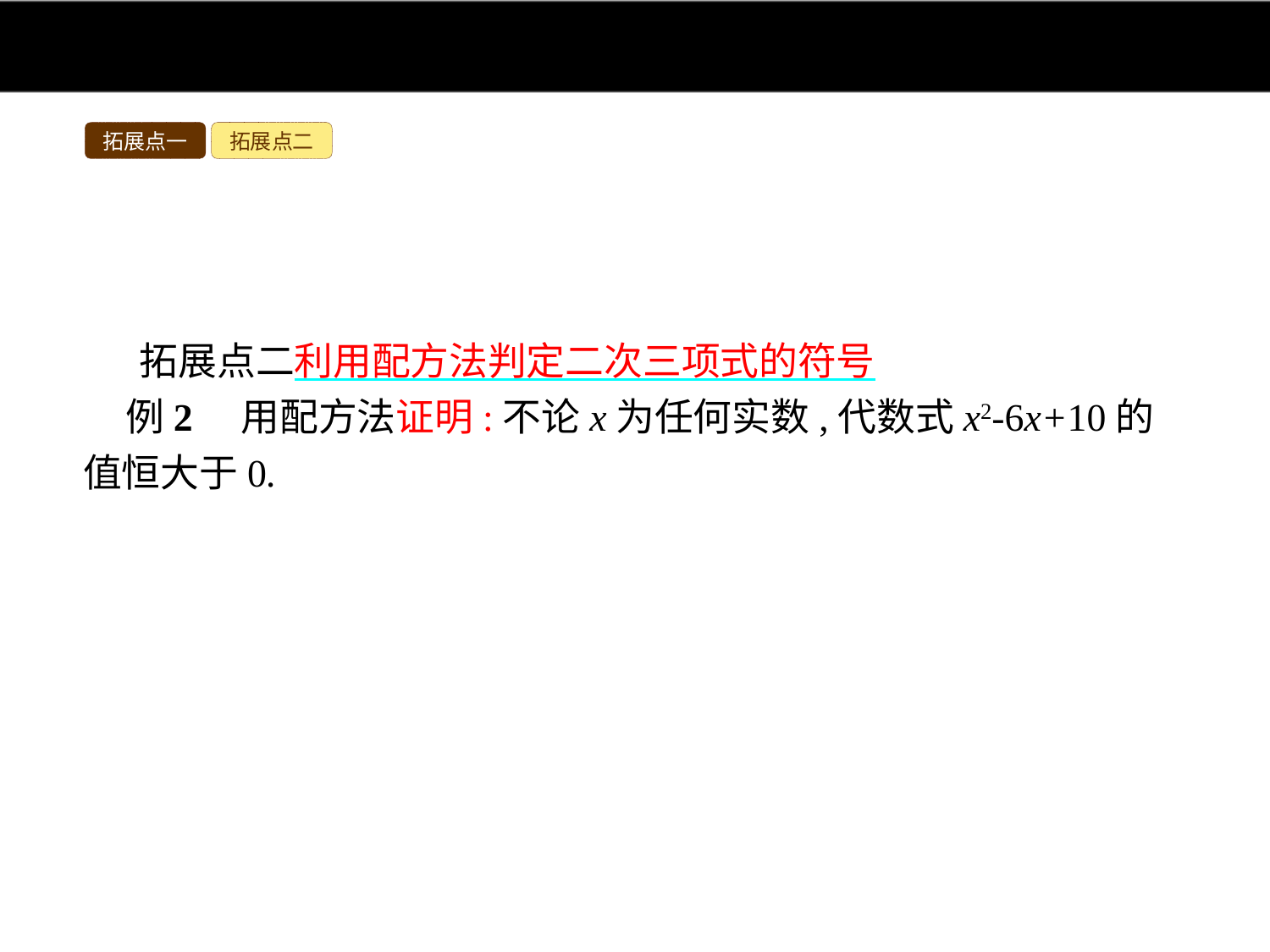

拓展点一
拓展点二
拓展点二利用配方法判定二次三项式的符号
例2　用配方法证明:不论x为任何实数,代数式x2-6x+10的值恒大于0.
分析:本题主要考查利用配方法说明代数式的值恒大于0,说明一个二次三项式恒大于0的方法是通过配方将二次三项式化成“a2+正数”的形式,根据完全平方的非负性来证明.